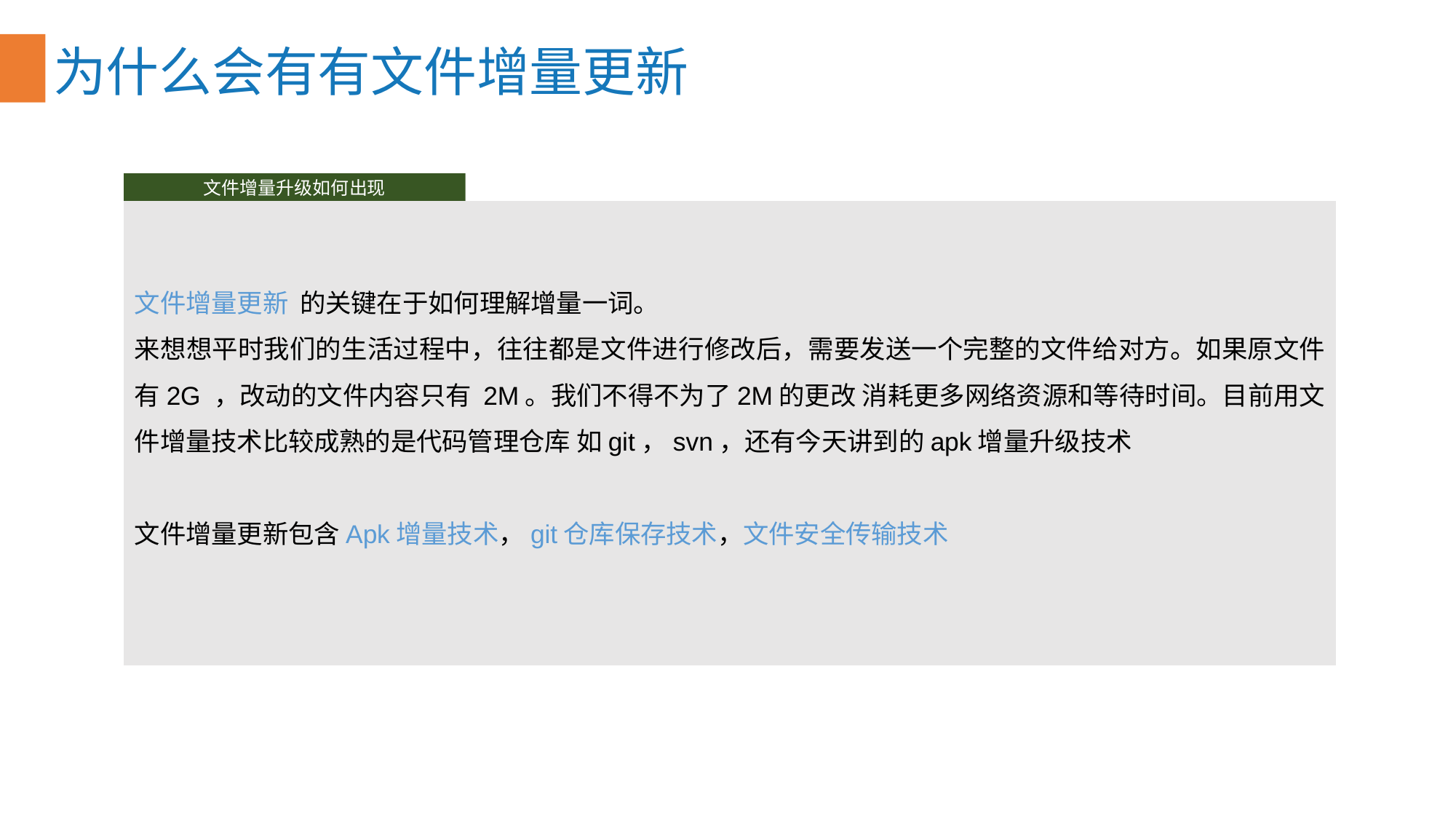

为什么会有有文件增量更新
文件增量升级如何出现
文件增量更新  的关键在于如何理解增量一词。
来想想平时我们的生活过程中，往往都是文件进行修改后，需要发送一个完整的文件给对方。如果原文件有2G ，改动的文件内容只有 2M。我们不得不为了2M的更改 消耗更多网络资源和等待时间。目前用文件增量技术比较成熟的是代码管理仓库 如git，svn，还有今天讲到的apk增量升级技术

文件增量更新包含Apk增量技术，git仓库保存技术，文件安全传输技术